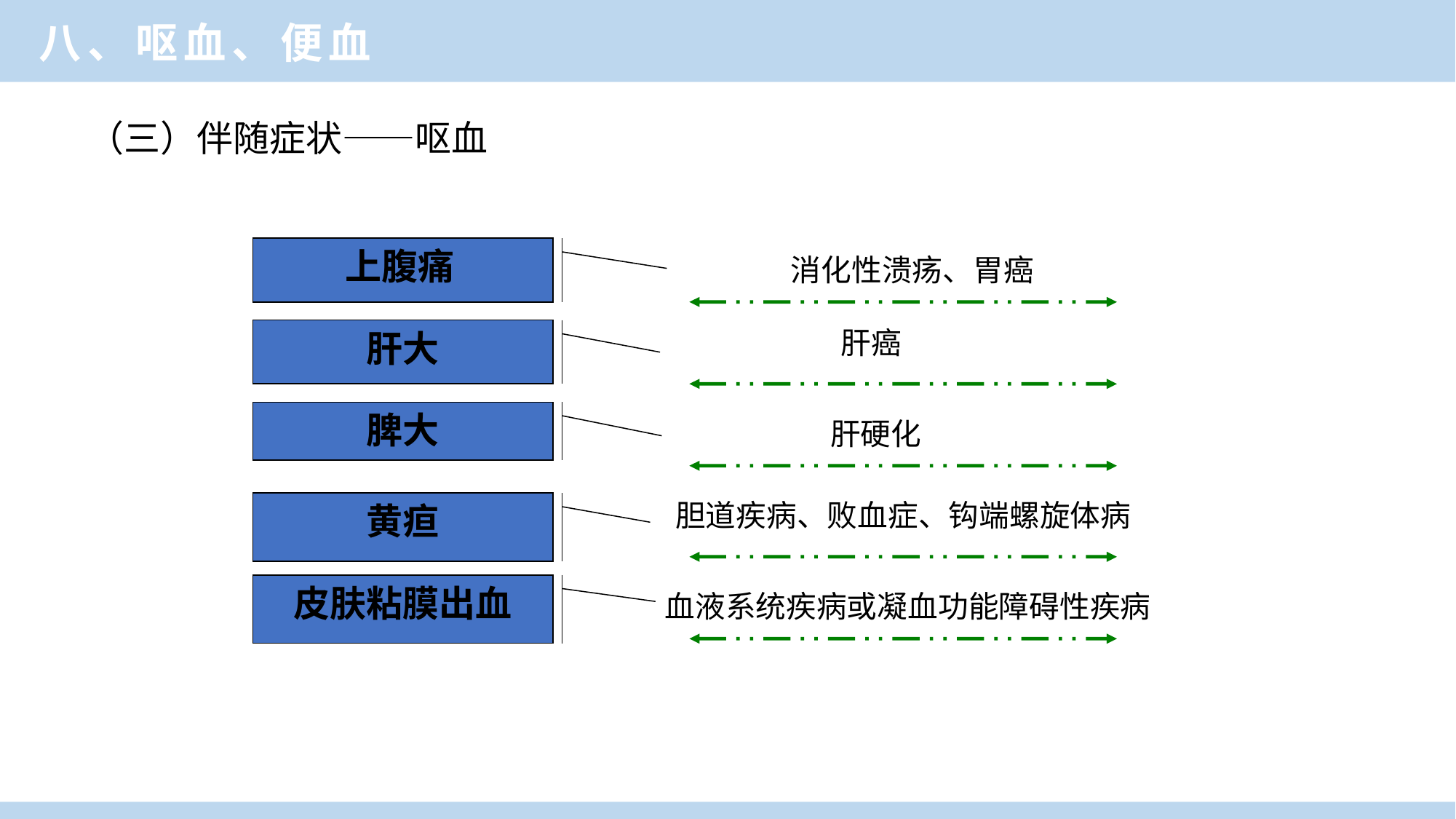

八、呕血、便血
（三）伴随症状——呕血
上腹痛
消化性溃疡、胃癌

肝癌
肝大

脾大
肝硬化

胆道疾病、败血症、钩端螺旋体病
黄疸

皮肤粘膜出血
血液系统疾病或凝血功能障碍性疾病